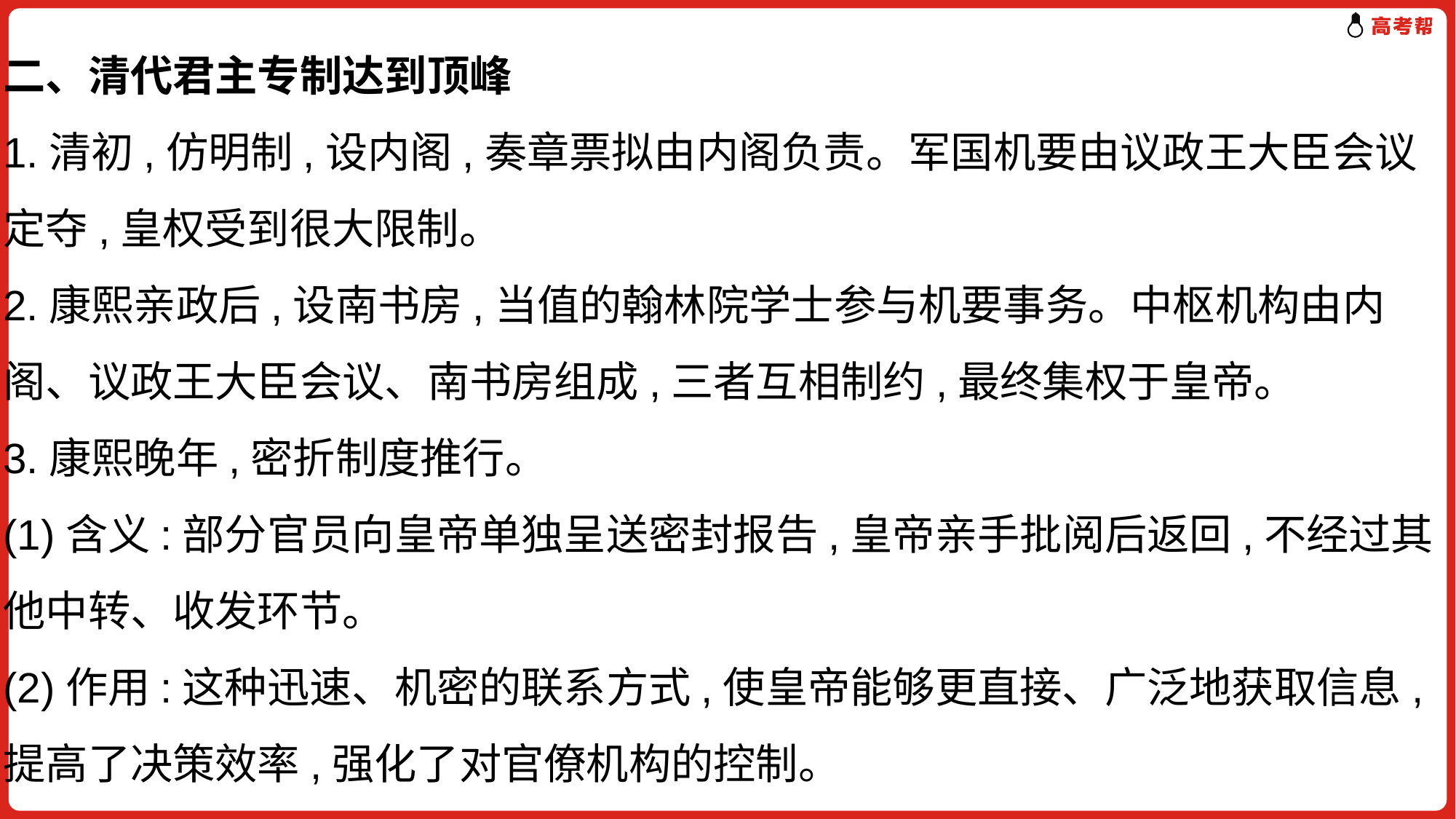

二、清代君主专制达到顶峰
1.清初,仿明制,设内阁,奏章票拟由内阁负责。军国机要由议政王大臣会议
定夺,皇权受到很大限制。
2.康熙亲政后,设南书房,当值的翰林院学士参与机要事务。中枢机构由内
阁、议政王大臣会议、南书房组成,三者互相制约,最终集权于皇帝。
3.康熙晚年,密折制度推行。
(1)含义:部分官员向皇帝单独呈送密封报告,皇帝亲手批阅后返回,不经过其
他中转、收发环节。
(2)作用:这种迅速、机密的联系方式,使皇帝能够更直接、广泛地获取信息,
提高了决策效率,强化了对官僚机构的控制。